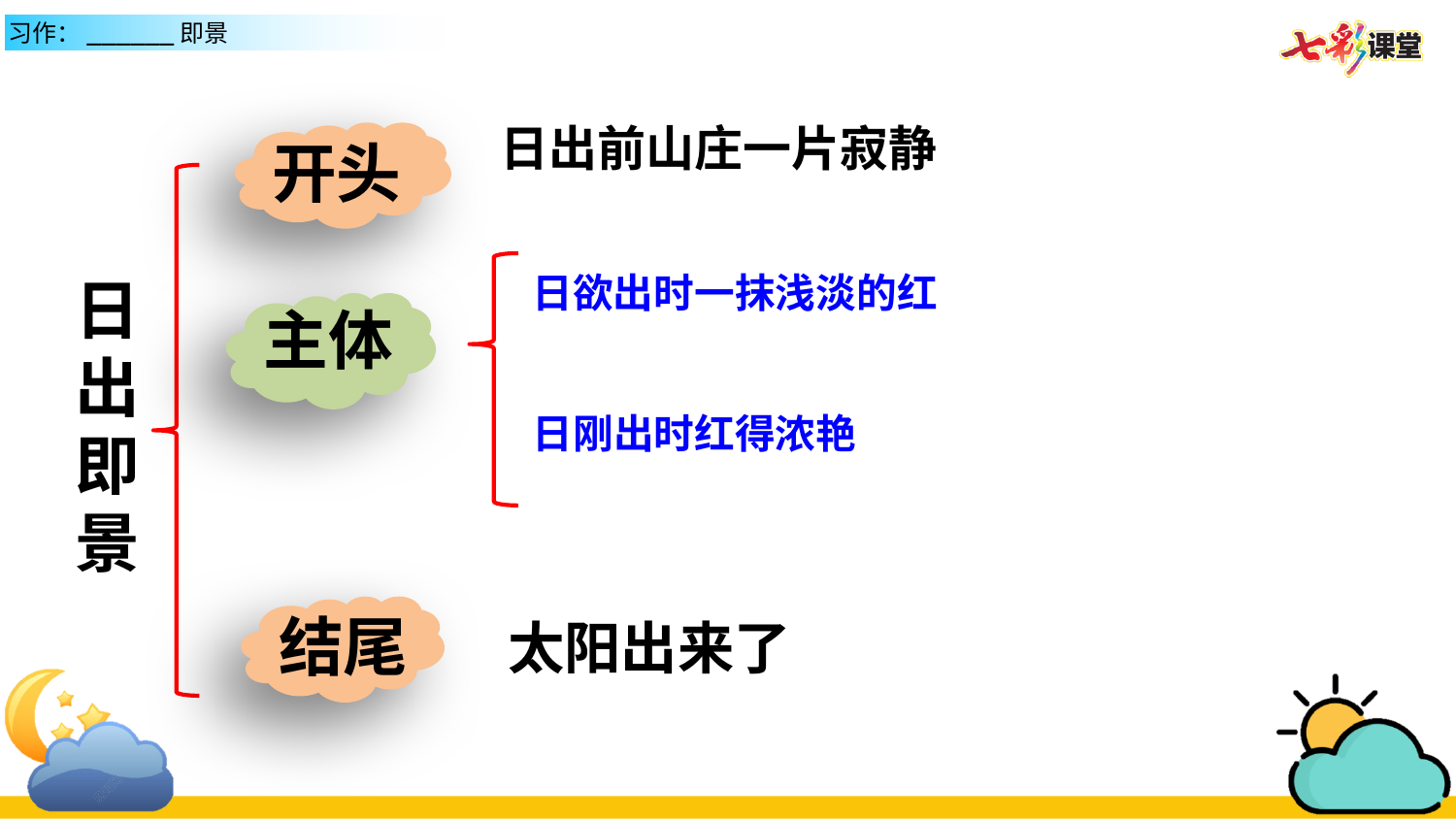

日出前山庄一片寂静

开头

日欲出时一抹浅淡的红
日出即景
主体

日刚出时红得浓艳

结尾
太阳出来了